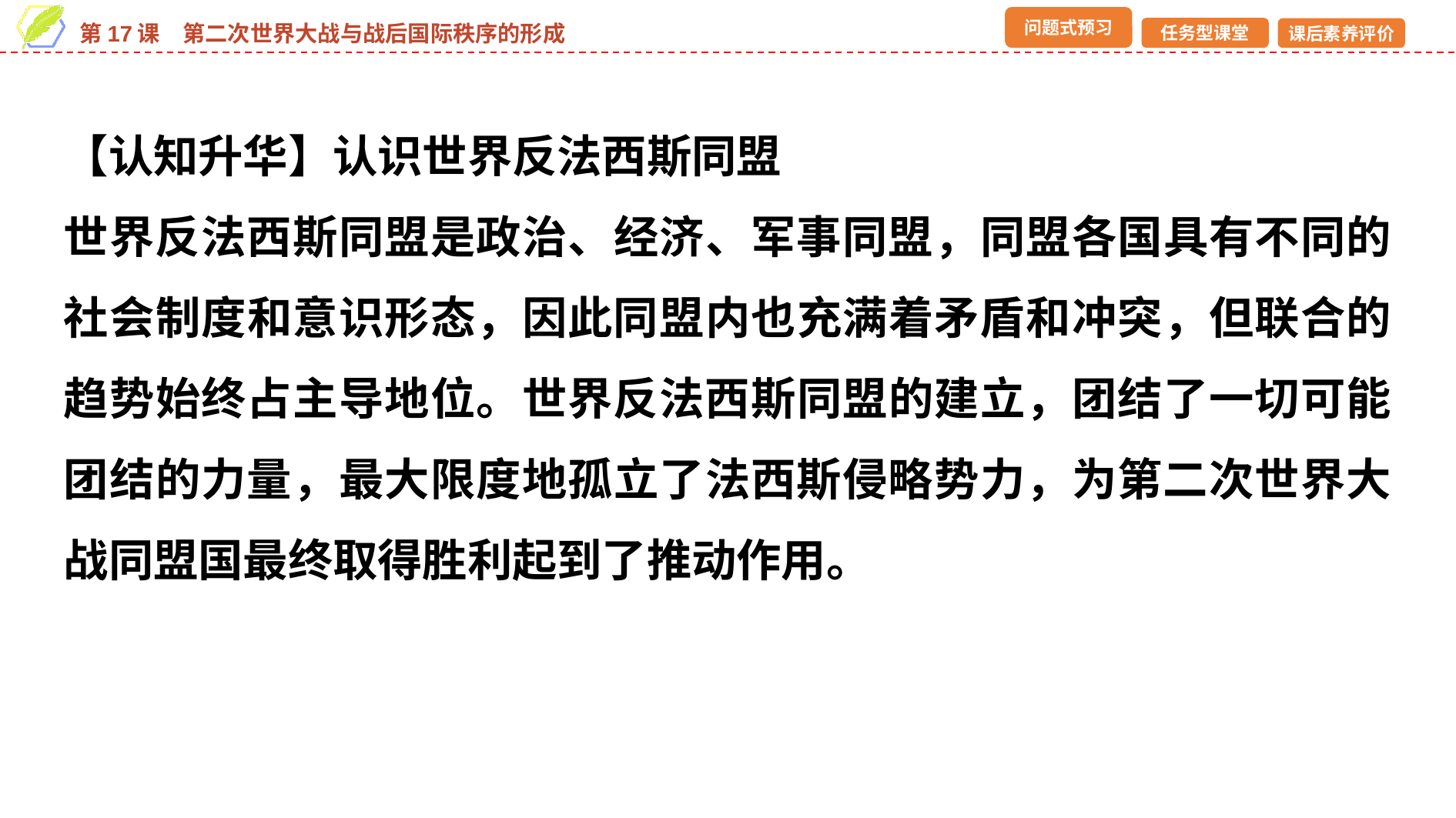

【认知升华】认识世界反法西斯同盟
世界反法西斯同盟是政治、经济、军事同盟，同盟各国具有不同的社会制度和意识形态，因此同盟内也充满着矛盾和冲突，但联合的趋势始终占主导地位。世界反法西斯同盟的建立，团结了一切可能团结的力量，最大限度地孤立了法西斯侵略势力，为第二次世界大战同盟国最终取得胜利起到了推动作用。